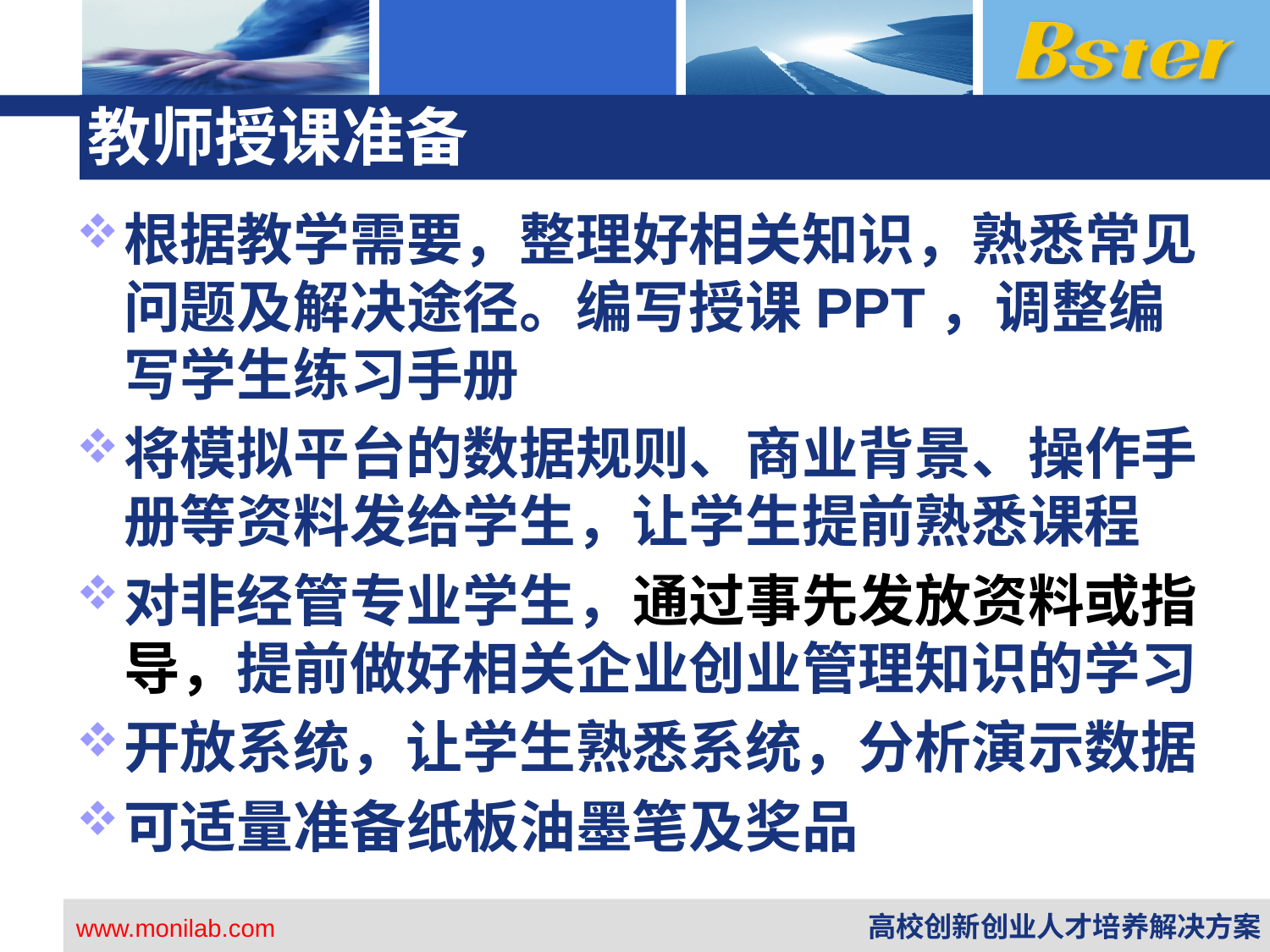

# 教师授课准备
根据教学需要，整理好相关知识，熟悉常见问题及解决途径。编写授课PPT，调整编写学生练习手册
将模拟平台的数据规则、商业背景、操作手册等资料发给学生，让学生提前熟悉课程
对非经管专业学生，通过事先发放资料或指导，提前做好相关企业创业管理知识的学习
开放系统，让学生熟悉系统，分析演示数据
可适量准备纸板油墨笔及奖品